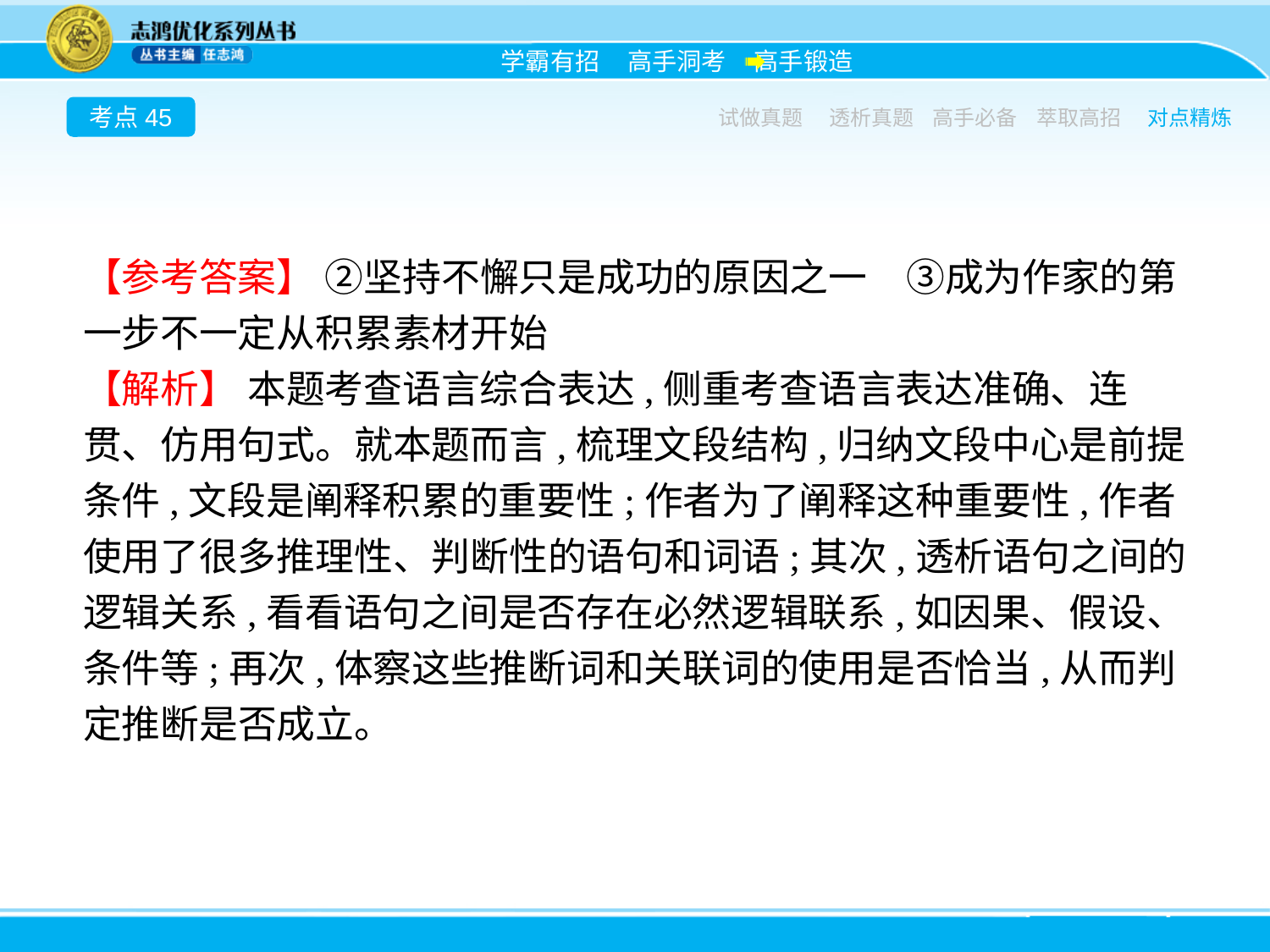

考点45
试做真题
透析真题
高手必备
萃取高招
对点精炼
【参考答案】 ②坚持不懈只是成功的原因之一　③成为作家的第一步不一定从积累素材开始
【解析】 本题考查语言综合表达,侧重考查语言表达准确、连贯、仿用句式。就本题而言,梳理文段结构,归纳文段中心是前提条件,文段是阐释积累的重要性;作者为了阐释这种重要性,作者使用了很多推理性、判断性的语句和词语;其次,透析语句之间的逻辑关系,看看语句之间是否存在必然逻辑联系,如因果、假设、条件等;再次,体察这些推断词和关联词的使用是否恰当,从而判定推断是否成立。